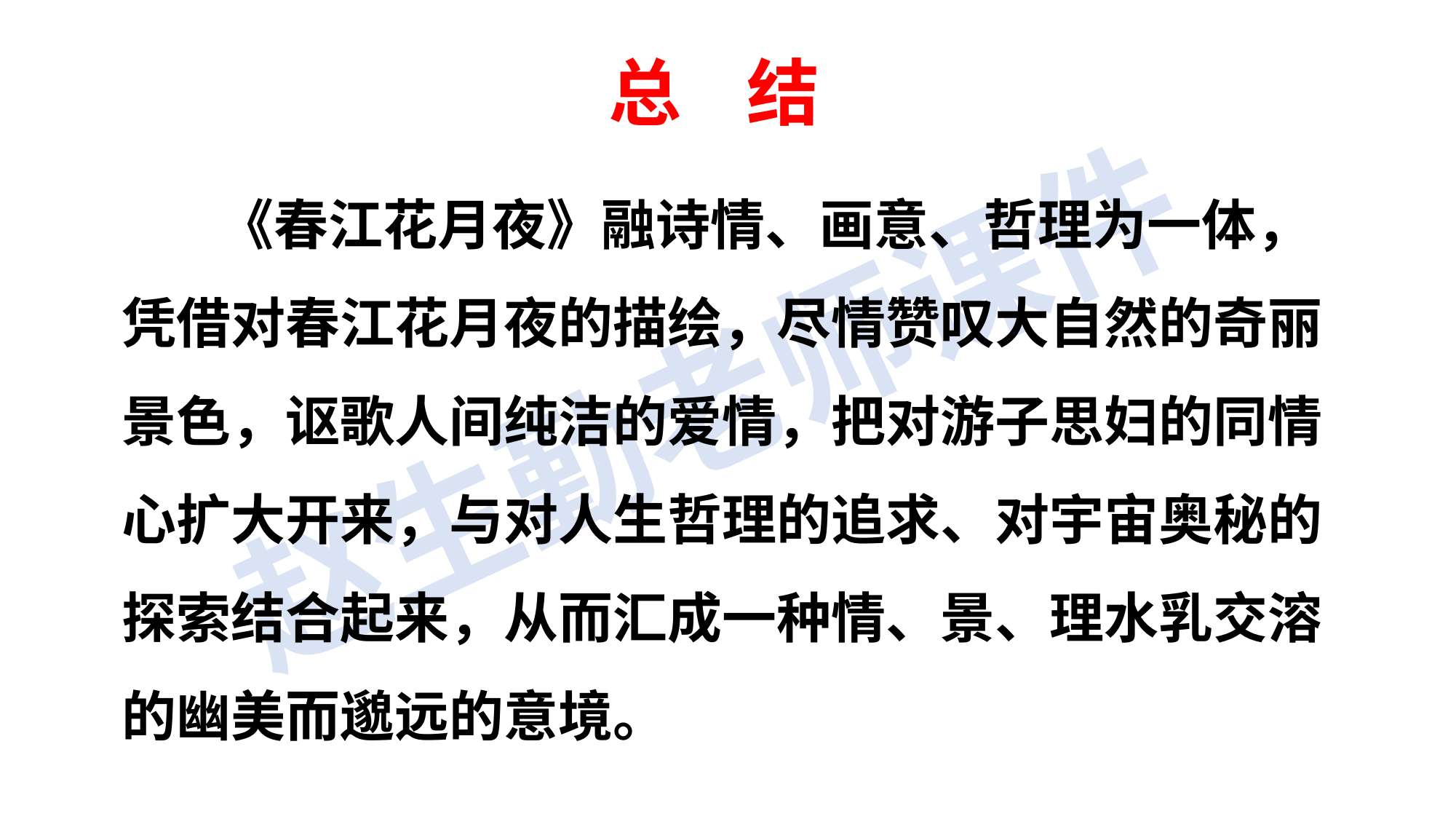

总    结
　　《春江花月夜》融诗情、画意、哲理为一体，凭借对春江花月夜的描绘，尽情赞叹大自然的奇丽景色，讴歌人间纯洁的爱情，把对游子思妇的同情心扩大开来，与对人生哲理的追求、对宇宙奥秘的探索结合起来，从而汇成一种情、景、理水乳交溶的幽美而邈远的意境。